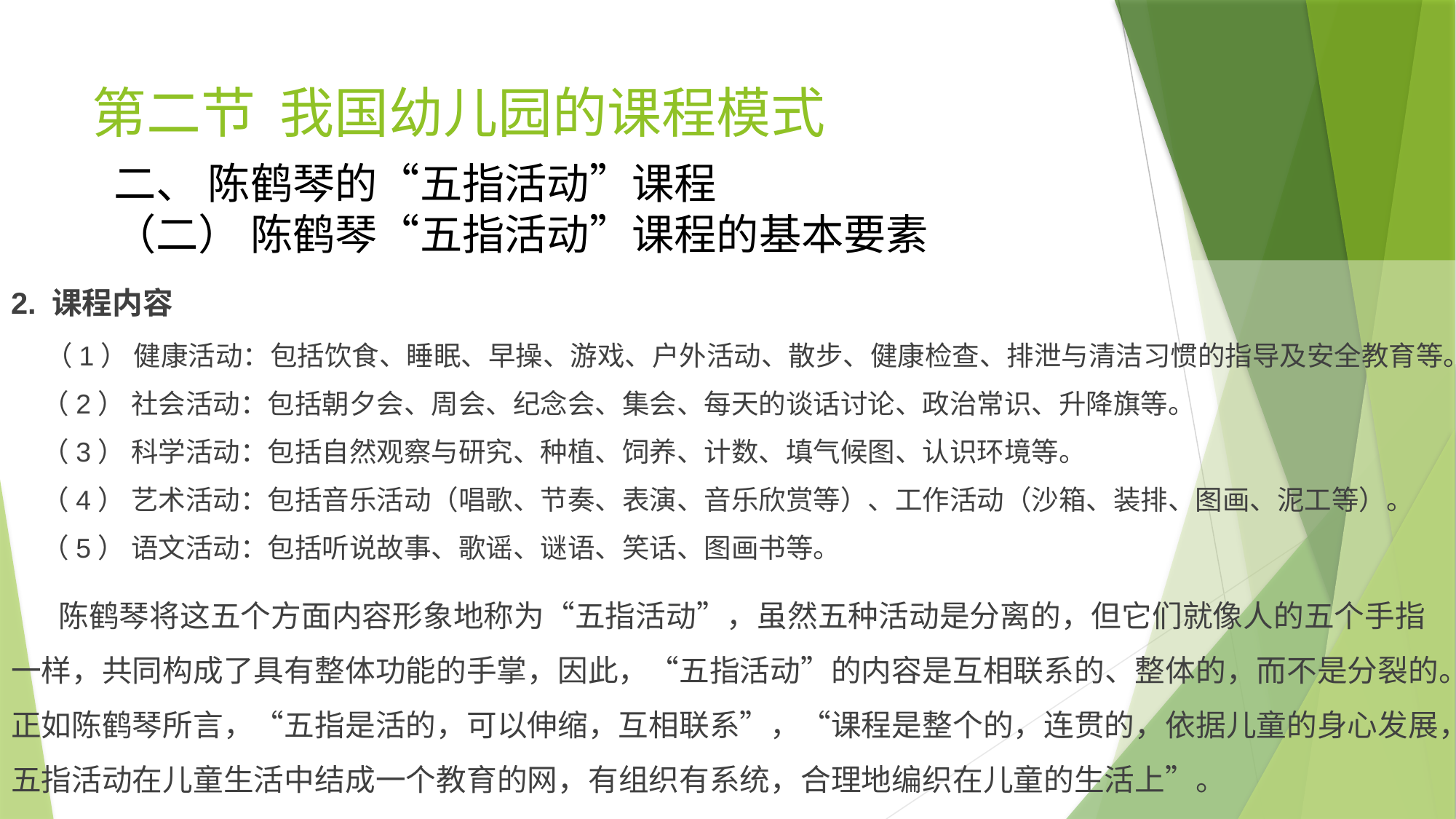

# 第二节  我国幼儿园的课程模式
二、 陈鹤琴的“五指活动”课程
（二） 陈鹤琴“五指活动”课程的基本要素
2. 课程内容
    （1） 健康活动：包括饮食、睡眠、早操、游戏、户外活动、散步、健康检查、排泄与清洁习惯的指导及安全教育等。
    （2） 社会活动：包括朝夕会、周会、纪念会、集会、每天的谈话讨论、政治常识、升降旗等。
    （3） 科学活动：包括自然观察与研究、种植、饲养、计数、填气候图、认识环境等。
    （4） 艺术活动：包括音乐活动（唱歌、节奏、表演、音乐欣赏等）、工作活动（沙箱、装排、图画、泥工等）。
    （5） 语文活动：包括听说故事、歌谣、谜语、笑话、图画书等。
      陈鹤琴将这五个方面内容形象地称为“五指活动”，虽然五种活动是分离的，但它们就像人的五个手指一样，共同构成了具有整体功能的手掌，因此，“五指活动”的内容是互相联系的、整体的，而不是分裂的。正如陈鹤琴所言，“五指是活的，可以伸缩，互相联系”，“课程是整个的，连贯的，依据儿童的身心发展，五指活动在儿童生活中结成一个教育的网，有组织有系统，合理地编织在儿童的生活上”。